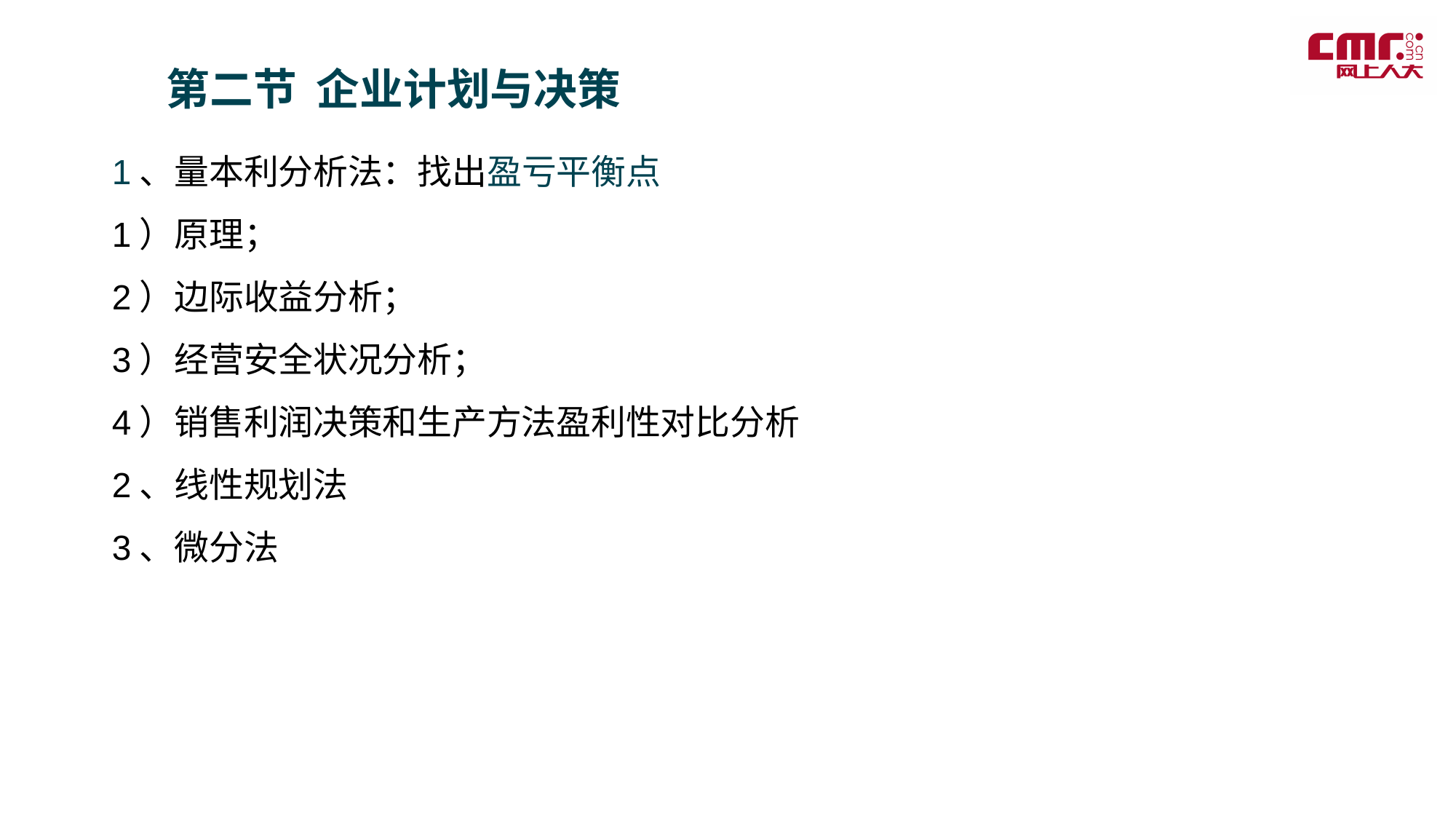

第二节  企业计划与决策
1、量本利分析法：找出盈亏平衡点
1）原理；
2）边际收益分析；
3）经营安全状况分析；
4）销售利润决策和生产方法盈利性对比分析
2、线性规划法
3、微分法